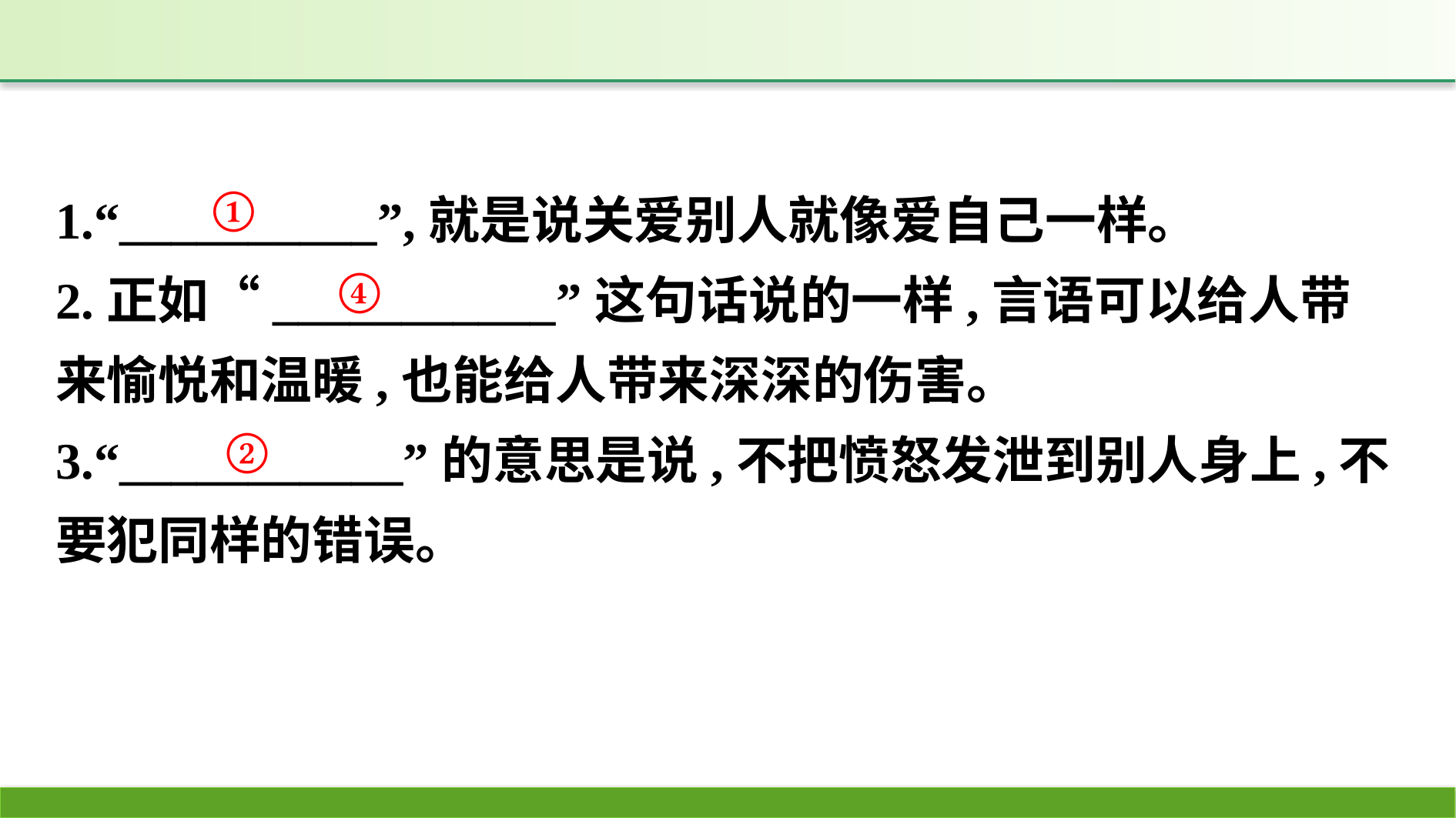

1.“__________”,就是说关爱别人就像爱自己一样。
2.正如“___________”这句话说的一样,言语可以给人带来愉悦和温暖,也能给人带来深深的伤害。
3.“___________”的意思是说,不把愤怒发泄到别人身上,不要犯同样的错误。
①
④
②